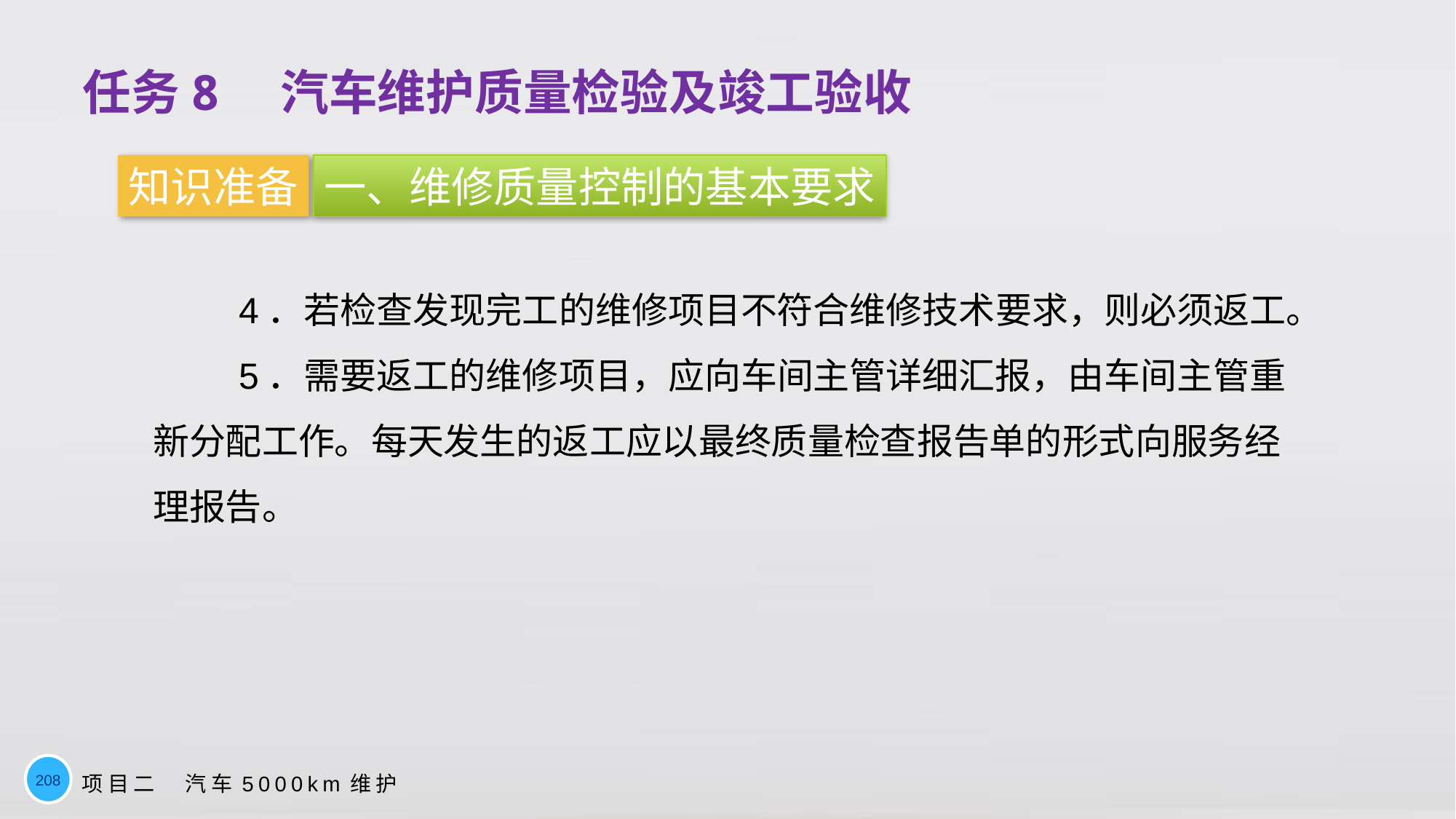

任务8　汽车维护质量检验及竣工验收
知识准备
一、维修质量控制的基本要求
4．若检查发现完工的维修项目不符合维修技术要求，则必须返工。
5．需要返工的维修项目，应向车间主管详细汇报，由车间主管重新分配工作。每天发生的返工应以最终质量检查报告单的形式向服务经理报告。
208